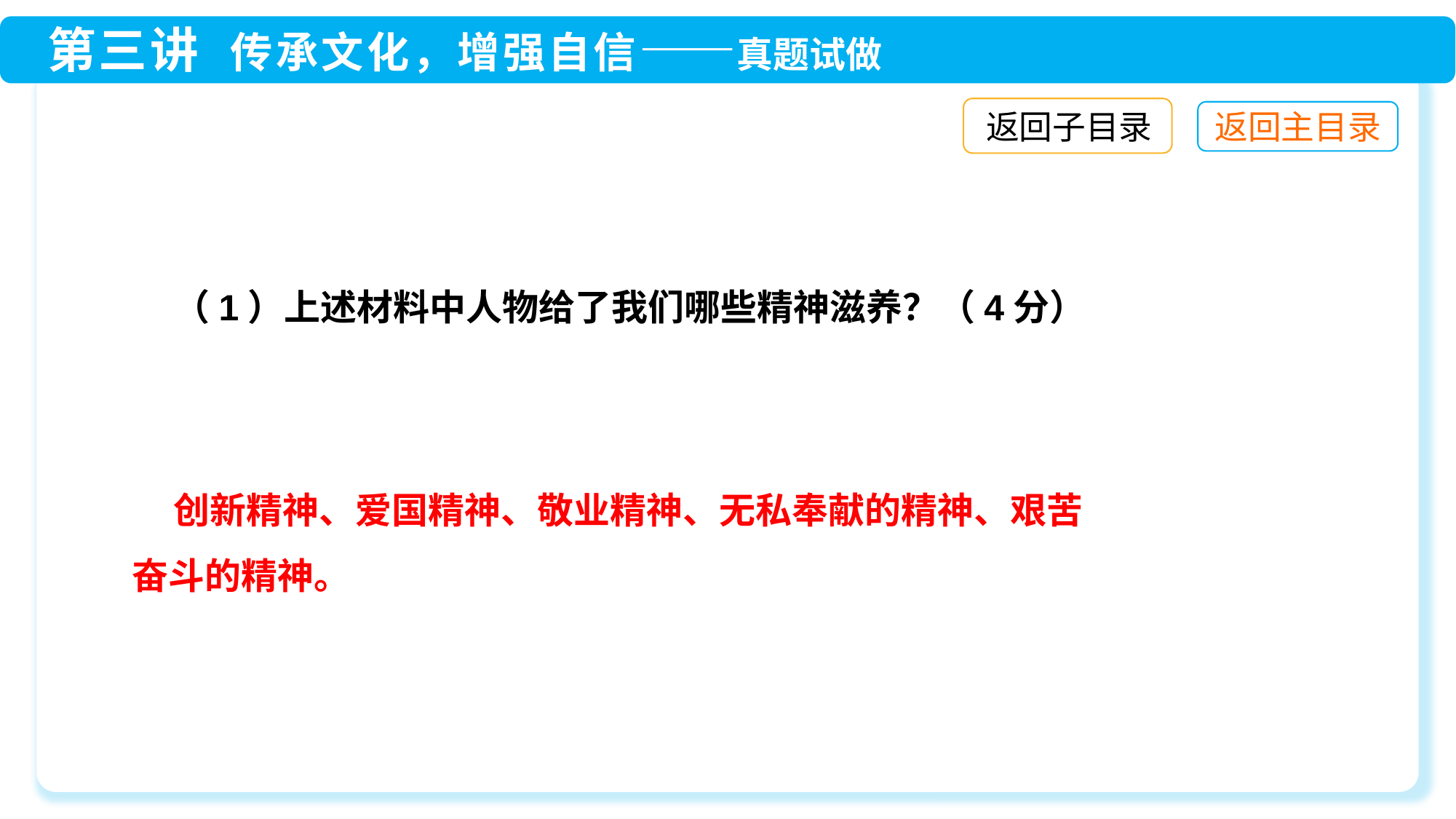

返回子目录

    （1）上述材料中人物给了我们哪些精神滋养？（4分）
    创新精神、爱国精神、敬业精神、无私奉献的精神、艰苦奋斗的精神。